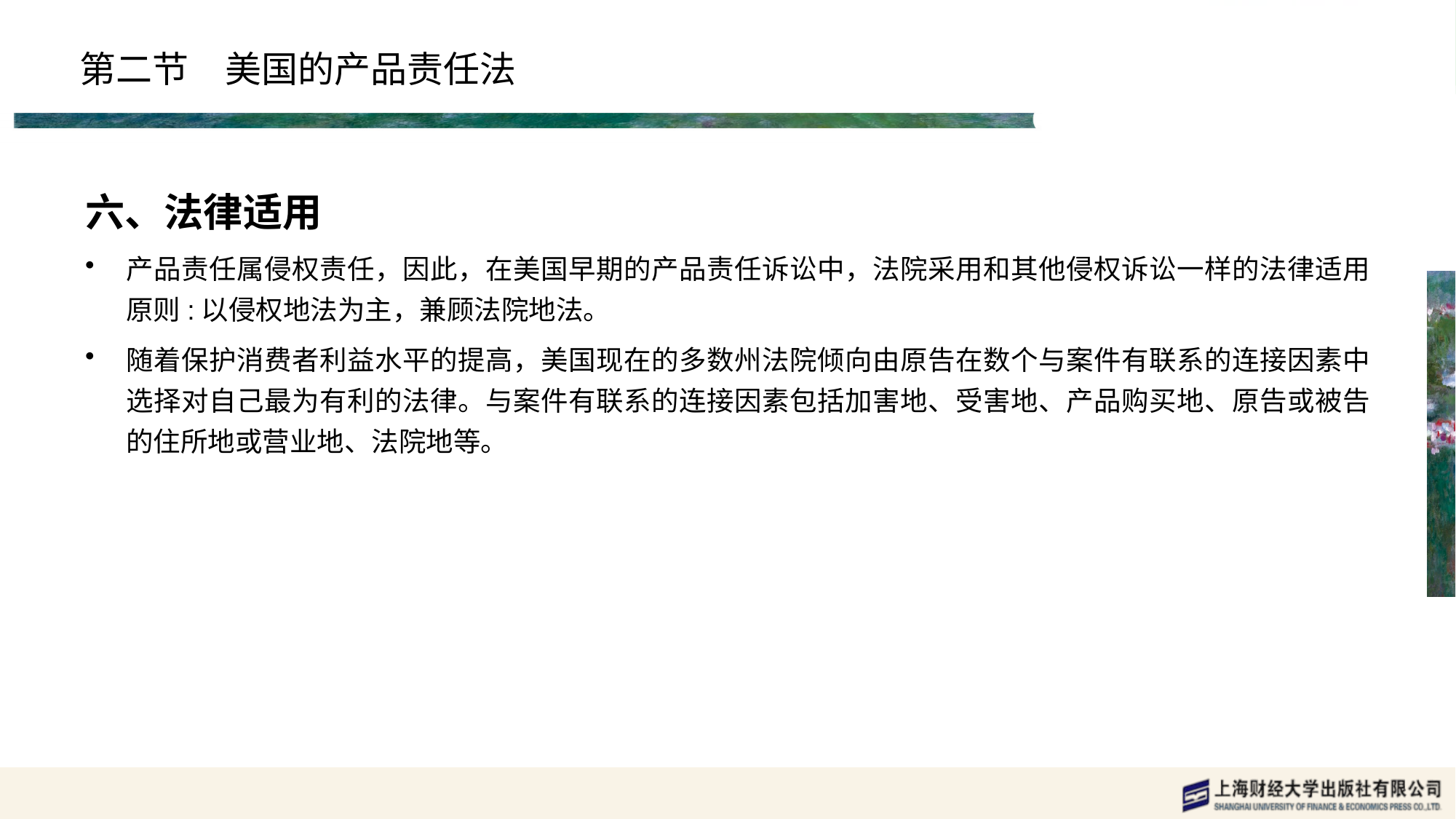

# 第二节　美国的产品责任法
六、法律适用
产品责任属侵权责任，因此，在美国早期的产品责任诉讼中，法院采用和其他侵权诉讼一样的法律适用原则:以侵权地法为主，兼顾法院地法。
随着保护消费者利益水平的提高，美国现在的多数州法院倾向由原告在数个与案件有联系的连接因素中选择对自己最为有利的法律。与案件有联系的连接因素包括加害地、受害地、产品购买地、原告或被告的住所地或营业地、法院地等。